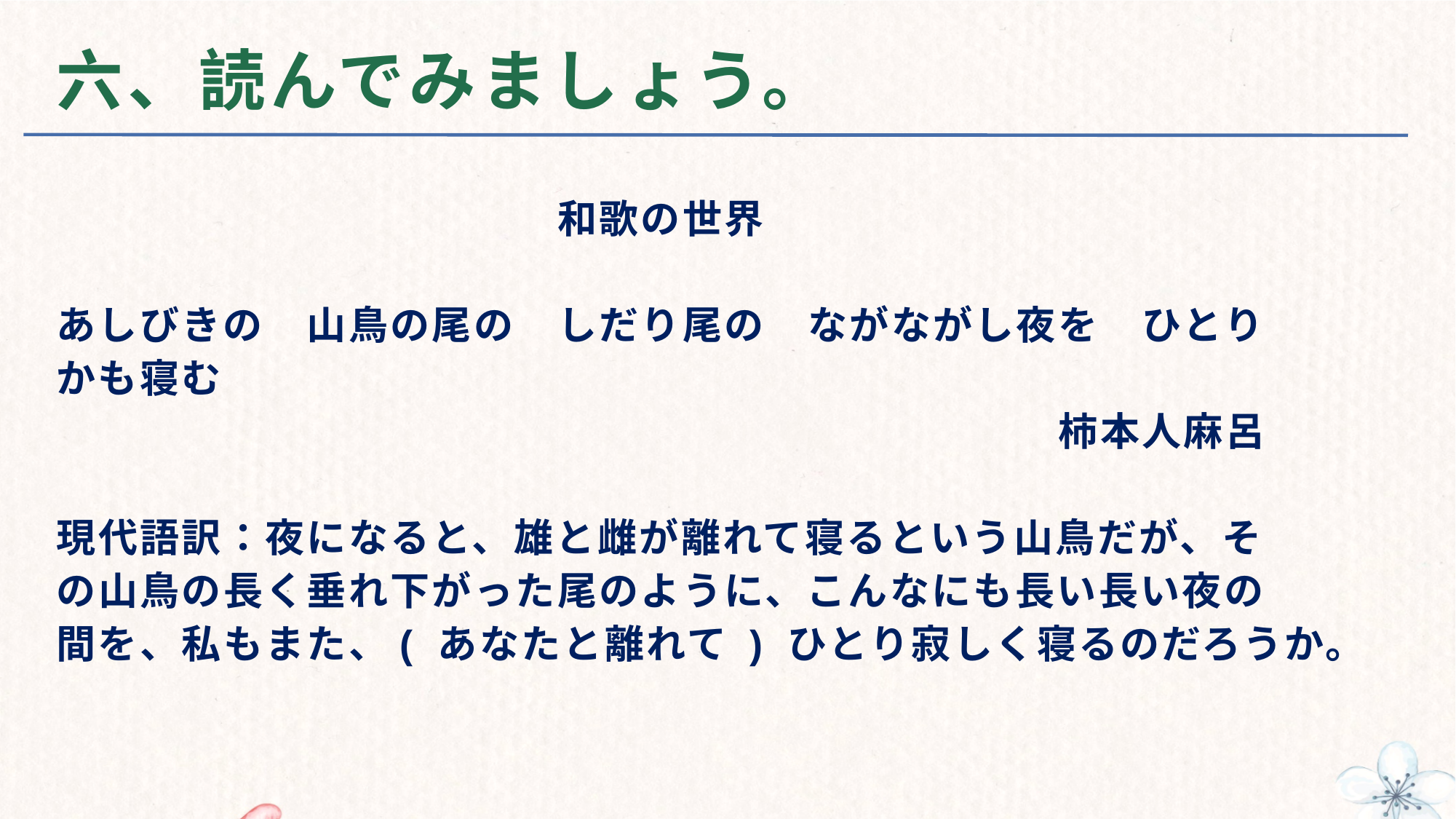

# 六、読んでみましょう。
　　　　　　　　　　　　和歌の世界

あしびきの　山鳥の尾の　しだり尾の　ながながし夜を　ひとり
かも寝む
　　　　　　　　　　　　　　　　　　　　　　　　柿本人麻呂

現代語訳：夜になると、雄と雌が離れて寝るという山鳥だが、そ
の山鳥の長く垂れ下がった尾のように、こんなにも長い長い夜の
間を、私もまた、( あなたと離れて ) ひとり寂しく寝るのだろうか。